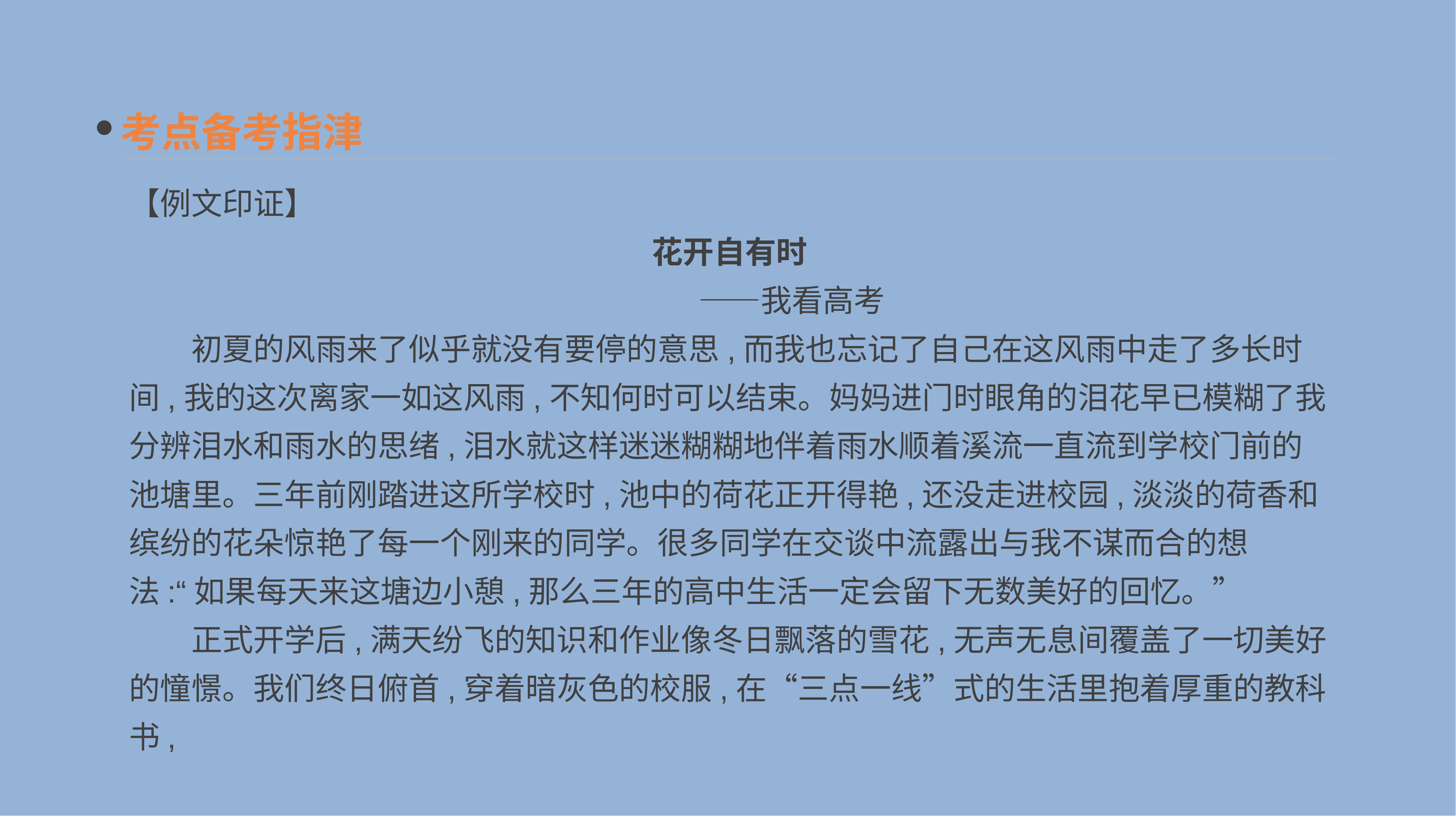

考点备考指津

【例文印证】
花开自有时
　　　　——我看高考
　　初夏的风雨来了似乎就没有要停的意思,而我也忘记了自己在这风雨中走了多长时间,我的这次离家一如这风雨,不知何时可以结束。妈妈进门时眼角的泪花早已模糊了我分辨泪水和雨水的思绪,泪水就这样迷迷糊糊地伴着雨水顺着溪流一直流到学校门前的池塘里。三年前刚踏进这所学校时,池中的荷花正开得艳,还没走进校园,淡淡的荷香和缤纷的花朵惊艳了每一个刚来的同学。很多同学在交谈中流露出与我不谋而合的想法:“如果每天来这塘边小憩,那么三年的高中生活一定会留下无数美好的回忆。”
　　正式开学后,满天纷飞的知识和作业像冬日飘落的雪花,无声无息间覆盖了一切美好的憧憬。我们终日俯首,穿着暗灰色的校服,在“三点一线”式的生活里抱着厚重的教科书,